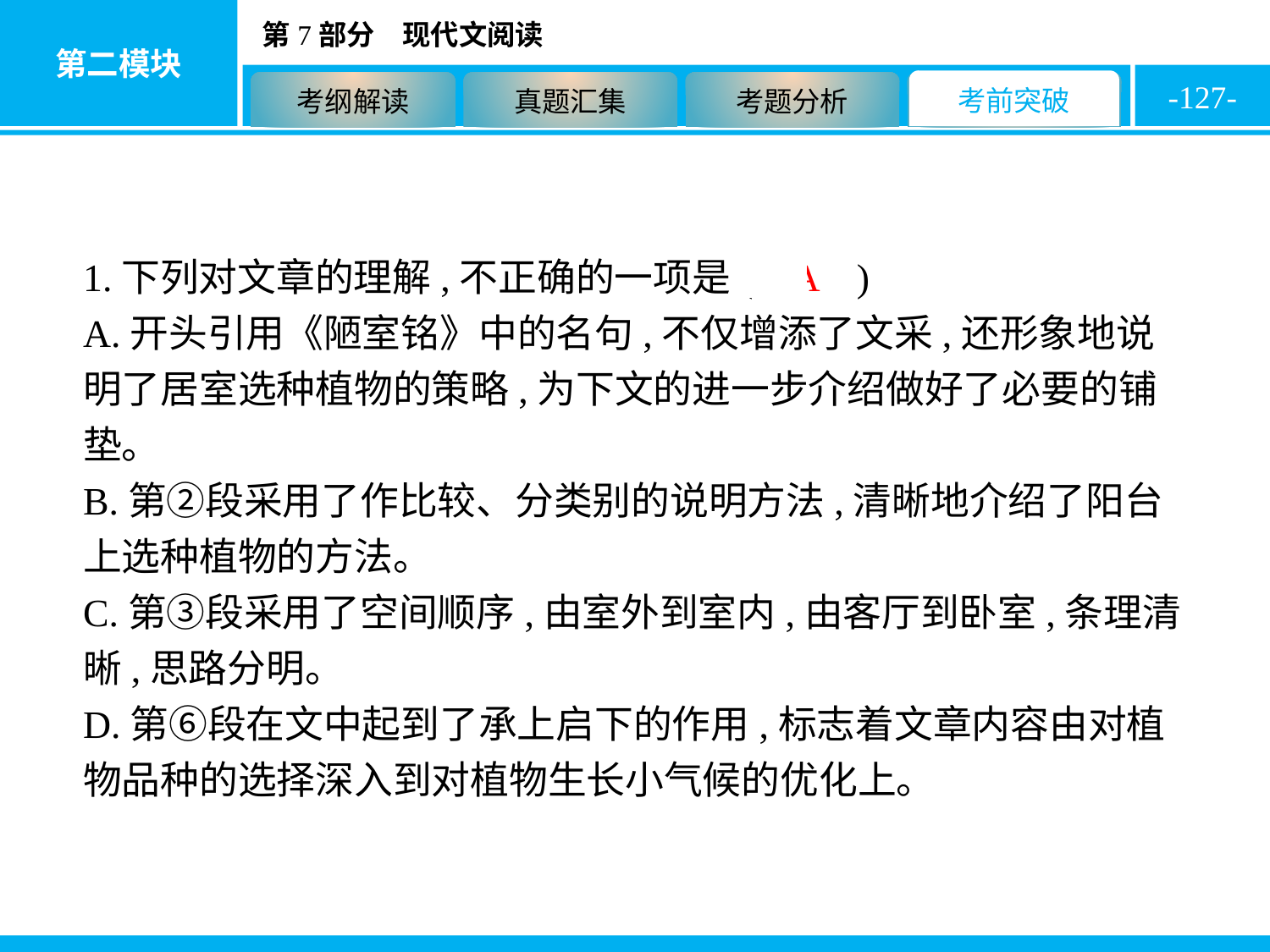

-127-
1.下列对文章的理解,不正确的一项是(    A    )
A.开头引用《陋室铭》中的名句,不仅增添了文采,还形象地说明了居室选种植物的策略,为下文的进一步介绍做好了必要的铺垫。
B.第②段采用了作比较、分类别的说明方法,清晰地介绍了阳台上选种植物的方法。
C.第③段采用了空间顺序,由室外到室内,由客厅到卧室,条理清晰,思路分明。
D.第⑥段在文中起到了承上启下的作用,标志着文章内容由对植物品种的选择深入到对植物生长小气候的优化上。